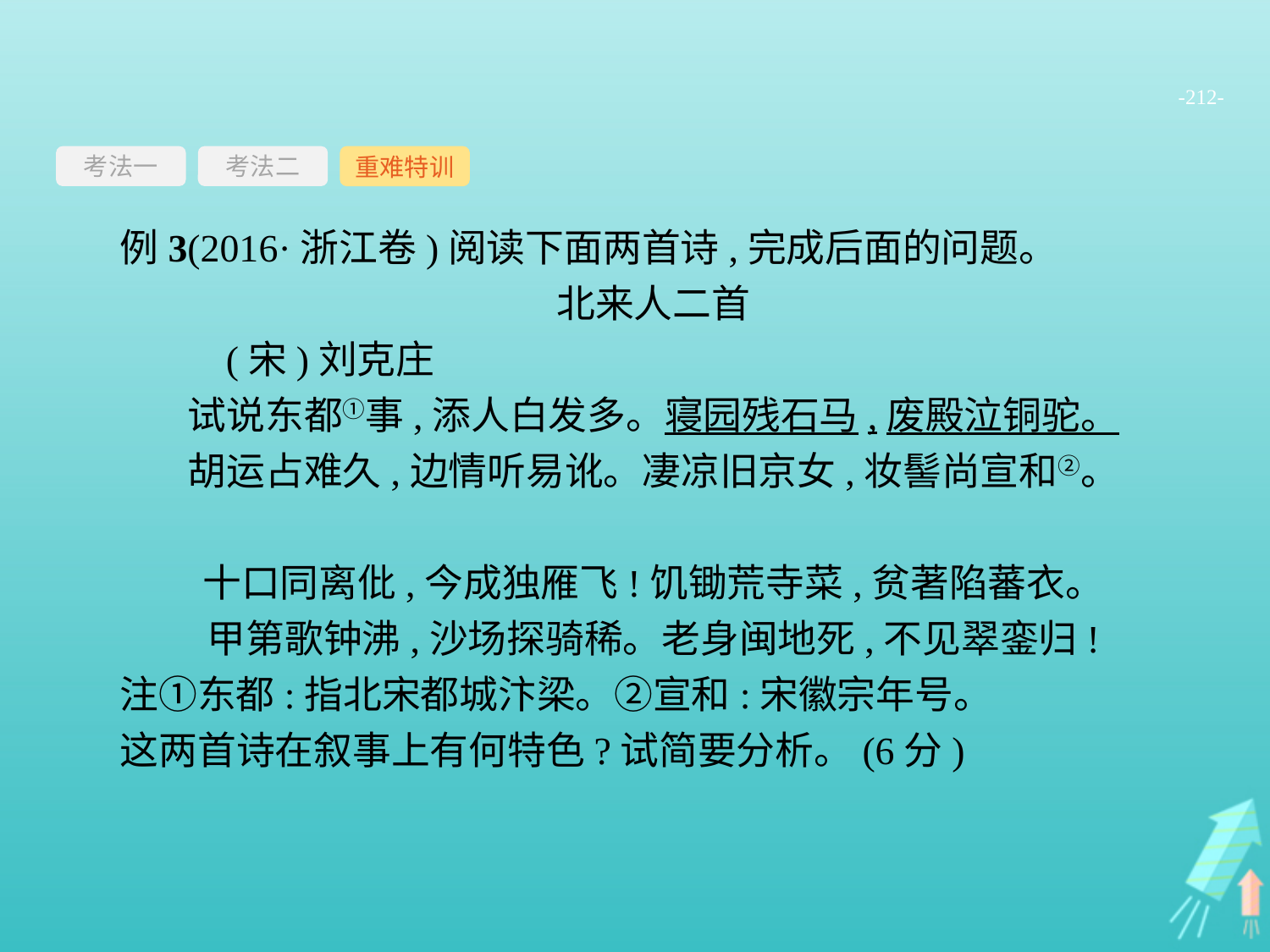

-212-
考法一
重难特训
考法二
例3(2016·浙江卷)阅读下面两首诗,完成后面的问题。
北来人二首
	(宋)刘克庄
试说东都①事,添人白发多。寝园残石马,废殿泣铜驼。
胡运占难久,边情听易讹。凄凉旧京女,妆髻尚宣和②。

十口同离仳,今成独雁飞!饥锄荒寺菜,贫著陷蕃衣。
甲第歌钟沸,沙场探骑稀。老身闽地死,不见翠銮归!
注①东都:指北宋都城汴梁。②宣和:宋徽宗年号。
这两首诗在叙事上有何特色?试简要分析。(6分)